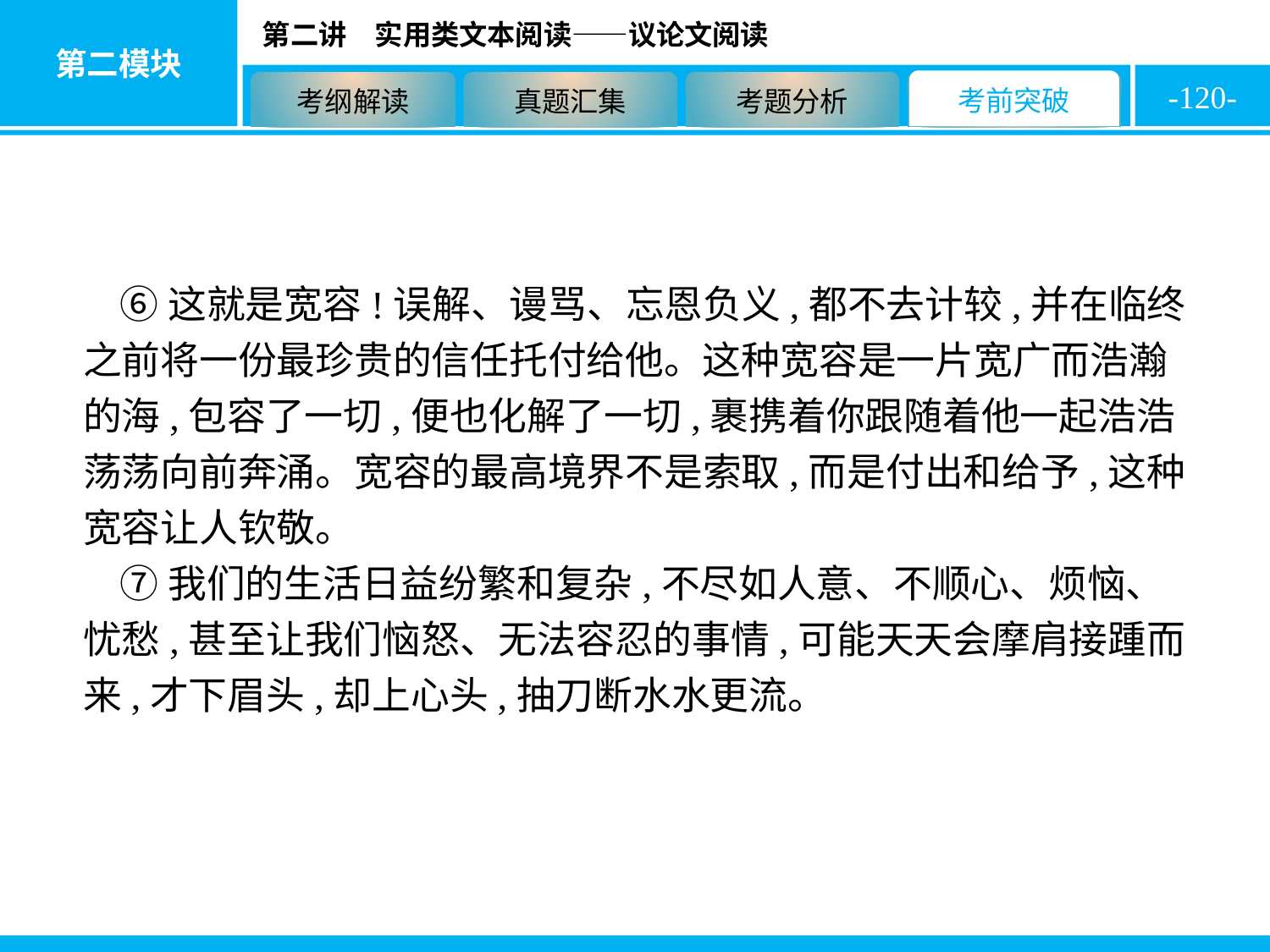

-120-
⑥这就是宽容!误解、谩骂、忘恩负义,都不去计较,并在临终之前将一份最珍贵的信任托付给他。这种宽容是一片宽广而浩瀚的海,包容了一切,便也化解了一切,裹携着你跟随着他一起浩浩荡荡向前奔涌。宽容的最高境界不是索取,而是付出和给予,这种宽容让人钦敬。
⑦我们的生活日益纷繁和复杂,不尽如人意、不顺心、烦恼、忧愁,甚至让我们恼怒、无法容忍的事情,可能天天会摩肩接踵而来,才下眉头,却上心头,抽刀断水水更流。